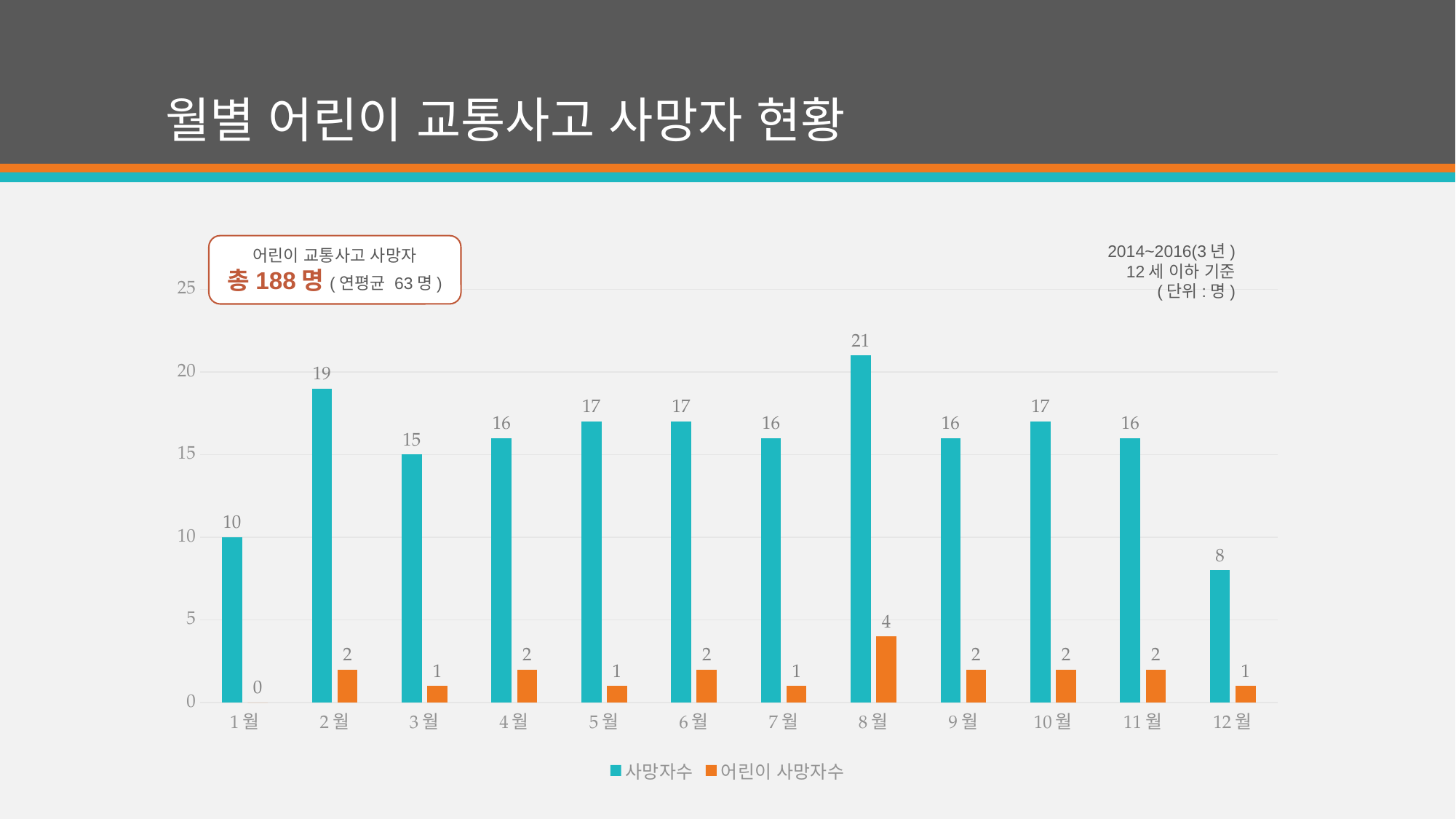

# 월별 어린이 교통사고 사망자 현황
어린이 교통사고 사망자
총188명(연평균 63명)
2014~2016(3년)
12세 이하 기준
(단위:명)

### Chart

| Category | 사망자수 | 어린이 사망자수 |
|---|---|---|
| 1월 | 10.0 | 0.0 |
| 2월 | 19.0 | 2.0 |
| 3월 | 15.0 | 1.0 |
| 4월 | 16.0 | 2.0 |
| 5월 | 17.0 | 1.0 |
| 6월 | 17.0 | 2.0 |
| 7월 | 16.0 | 1.0 |
| 8월 | 21.0 | 4.0 |
| 9월 | 16.0 | 2.0 |
| 10월 | 17.0 | 2.0 |
| 11월 | 16.0 | 2.0 |
| 12월 | 8.0 | 1.0 |